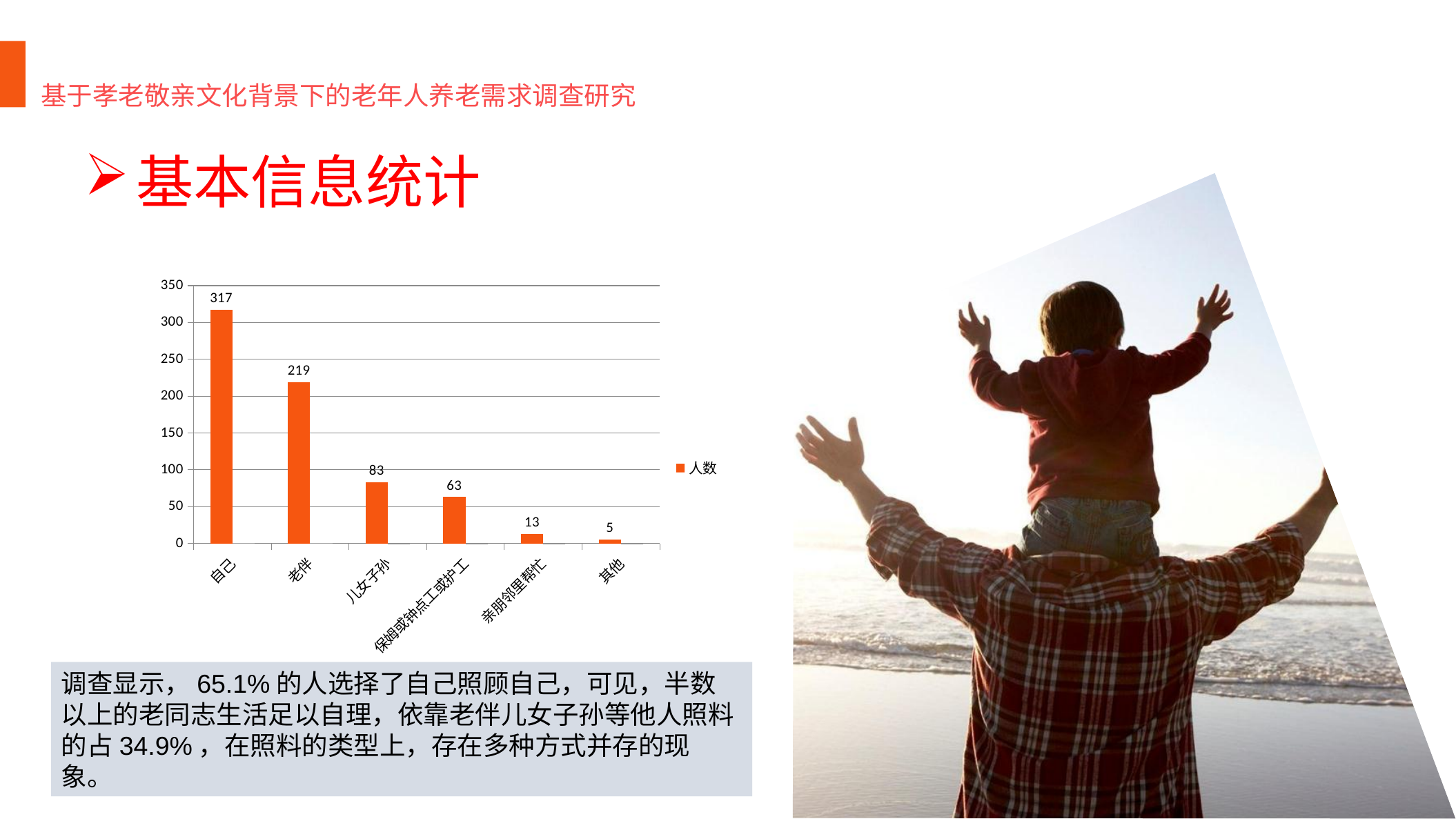

基于孝老敬亲文化背景下的老年人养老需求调查研究
基本信息统计

### Chart

| Category | 人数 | 比例 |
|---|---|---|
| 自己 | 317.0 | 0.651 |
| 老伴 | 219.0 | 0.45 |
| 儿女子孙 | 83.0 | 0.17 |
| 保姆或钟点工或护工 | 63.0 | 0.129 |
| 亲朋邻里帮忙 | 13.0 | 0.027 |
| 其他 | 5.0 | 0.01 |
调查显示，65.1%的人选择了自己照顾自己，可见，半数以上的老同志生活足以自理，依靠老伴儿女子孙等他人照料的占34.9%，在照料的类型上，存在多种方式并存的现象。